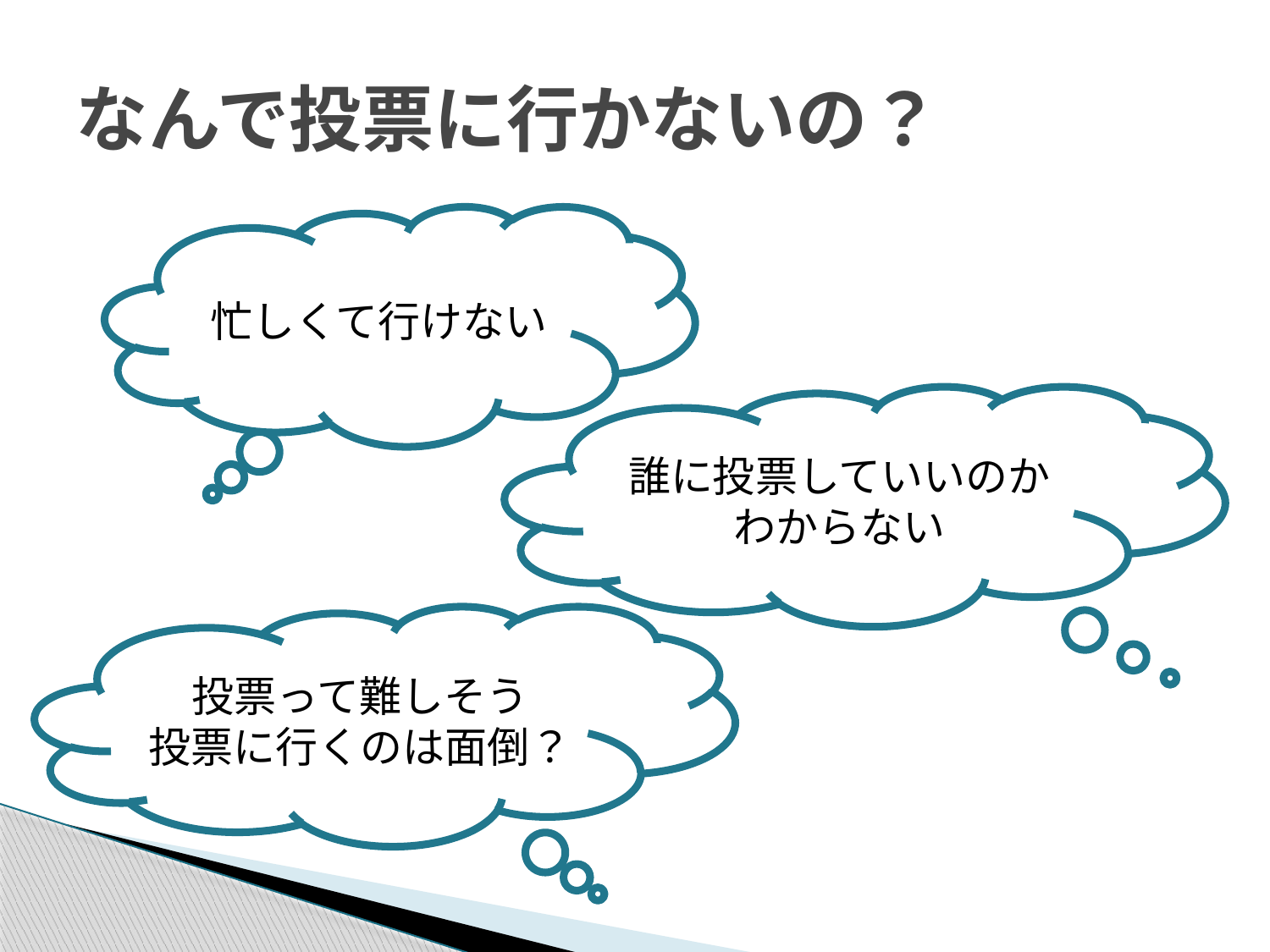

# なんで投票に行かないの？
忙しくて行けない
誰に投票していいのか
わからない
投票って難しそう
投票に行くのは面倒？